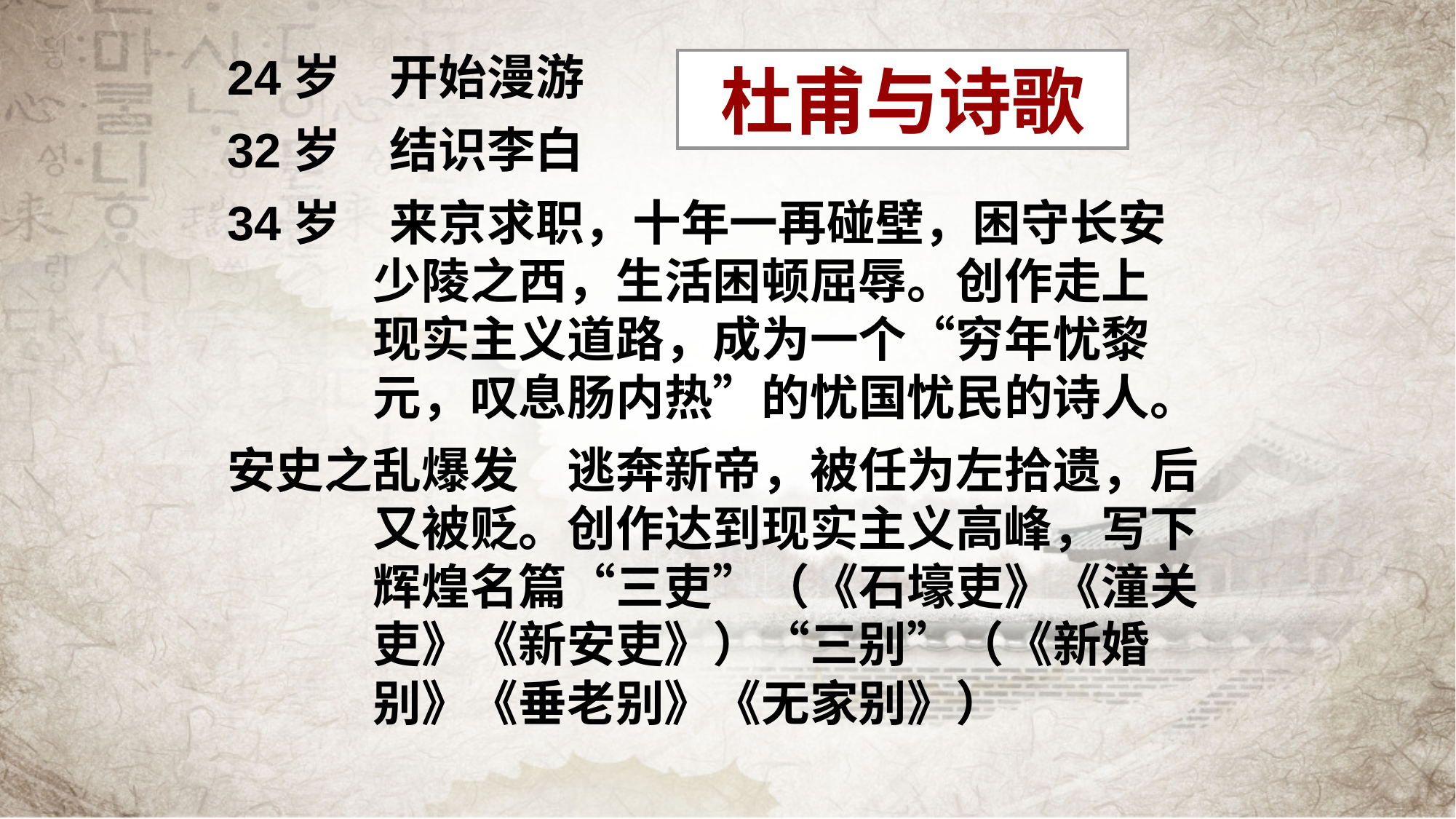

24岁　开始漫游
32岁　结识李白
34岁　来京求职，十年一再碰壁，困守长安
　　　少陵之西，生活困顿屈辱。创作走上
　　　现实主义道路，成为一个“穷年忧黎
　　　元，叹息肠内热”的忧国忧民的诗人。
安史之乱爆发　逃奔新帝，被任为左拾遗，后
　　　又被贬。创作达到现实主义高峰，写下
　　　辉煌名篇“三吏”（《石壕吏》《潼关
　　　吏》《新安吏》）“三别”（《新婚
　　　别》《垂老别》《无家别》）
杜甫与诗歌